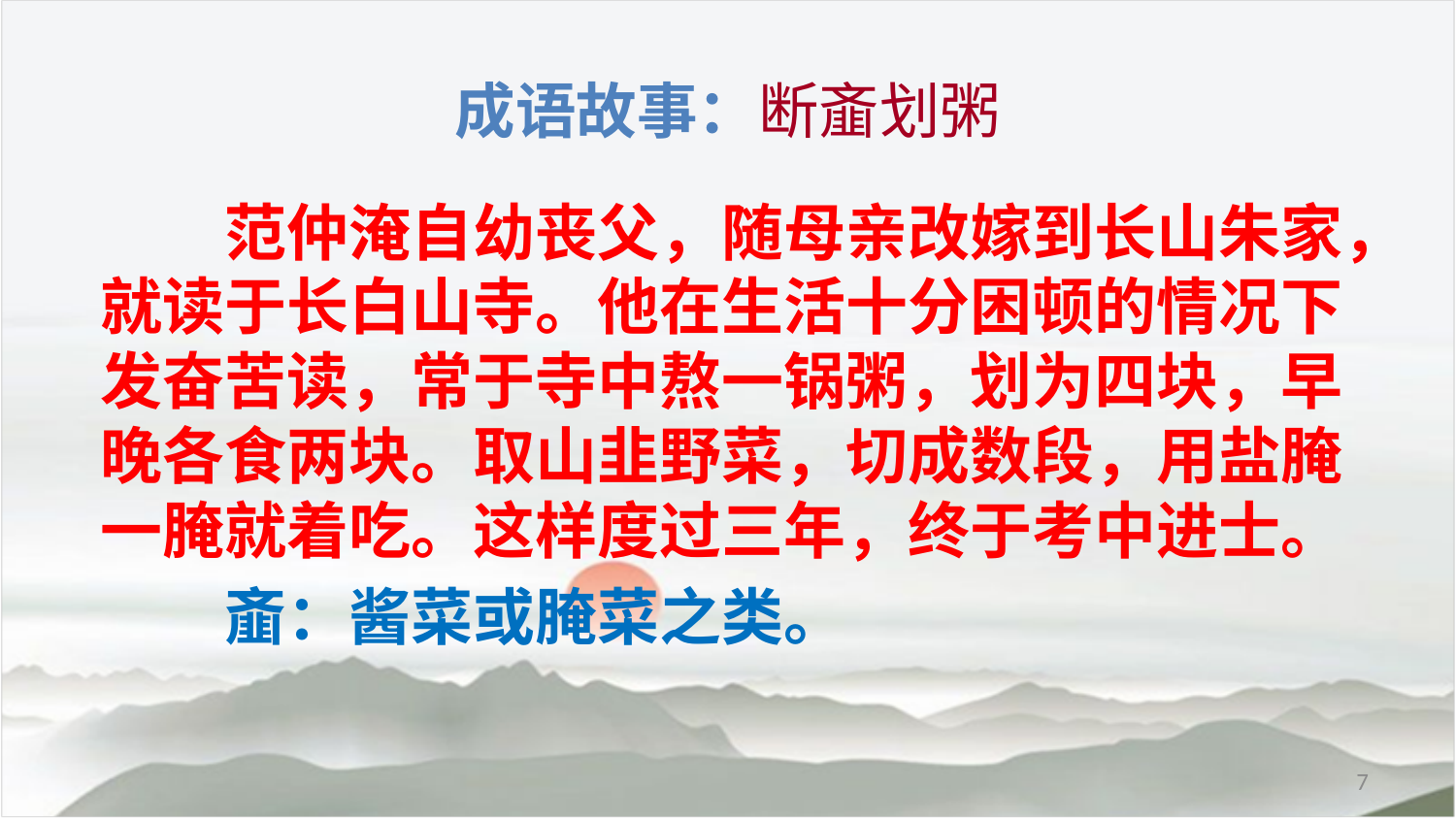

# 成语故事：断齑划粥
　　范仲淹自幼丧父，随母亲改嫁到长山朱家，就读于长白山寺。他在生活十分困顿的情况下发奋苦读，常于寺中熬一锅粥，划为四块，早晚各食两块。取山韭野菜，切成数段，用盐腌一腌就着吃。这样度过三年，终于考中进士。
　　齑：酱菜或腌菜之类。
7